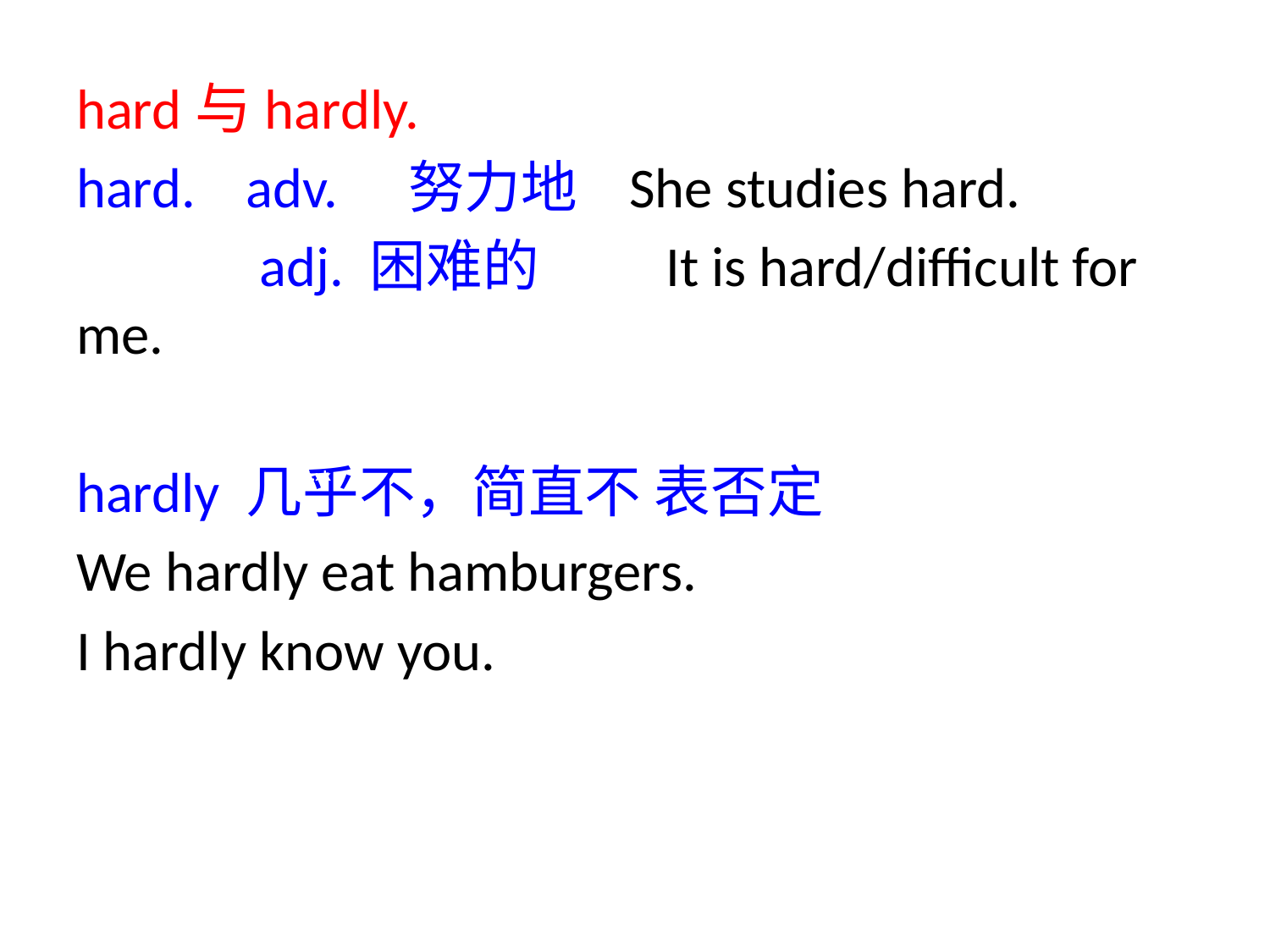

hard与hardly.
hard.    adv.　努力地   She studies hard.
　　　adj. 困难的　　It is hard/difficult for me.

hardly 几乎不，简直不 表否定
We hardly eat hamburgers.
I hardly know you.
Zx.xk